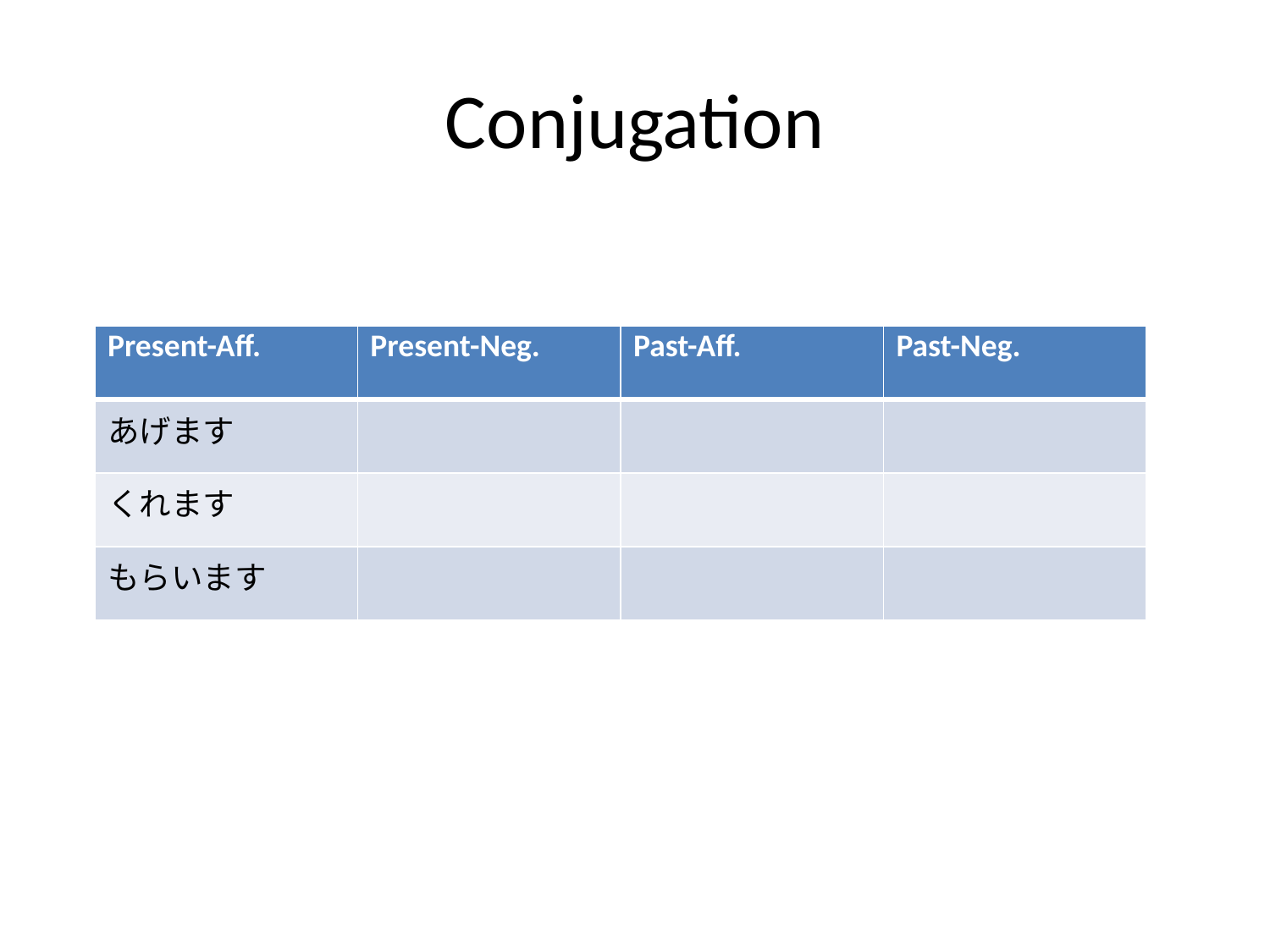

# Conjugation
| Present-Aff. | Present-Neg. | Past-Aff. | Past-Neg. |
| --- | --- | --- | --- |
| あげます |  |  |  |
| くれます |  |  |  |
| もらいます |  |  |  |